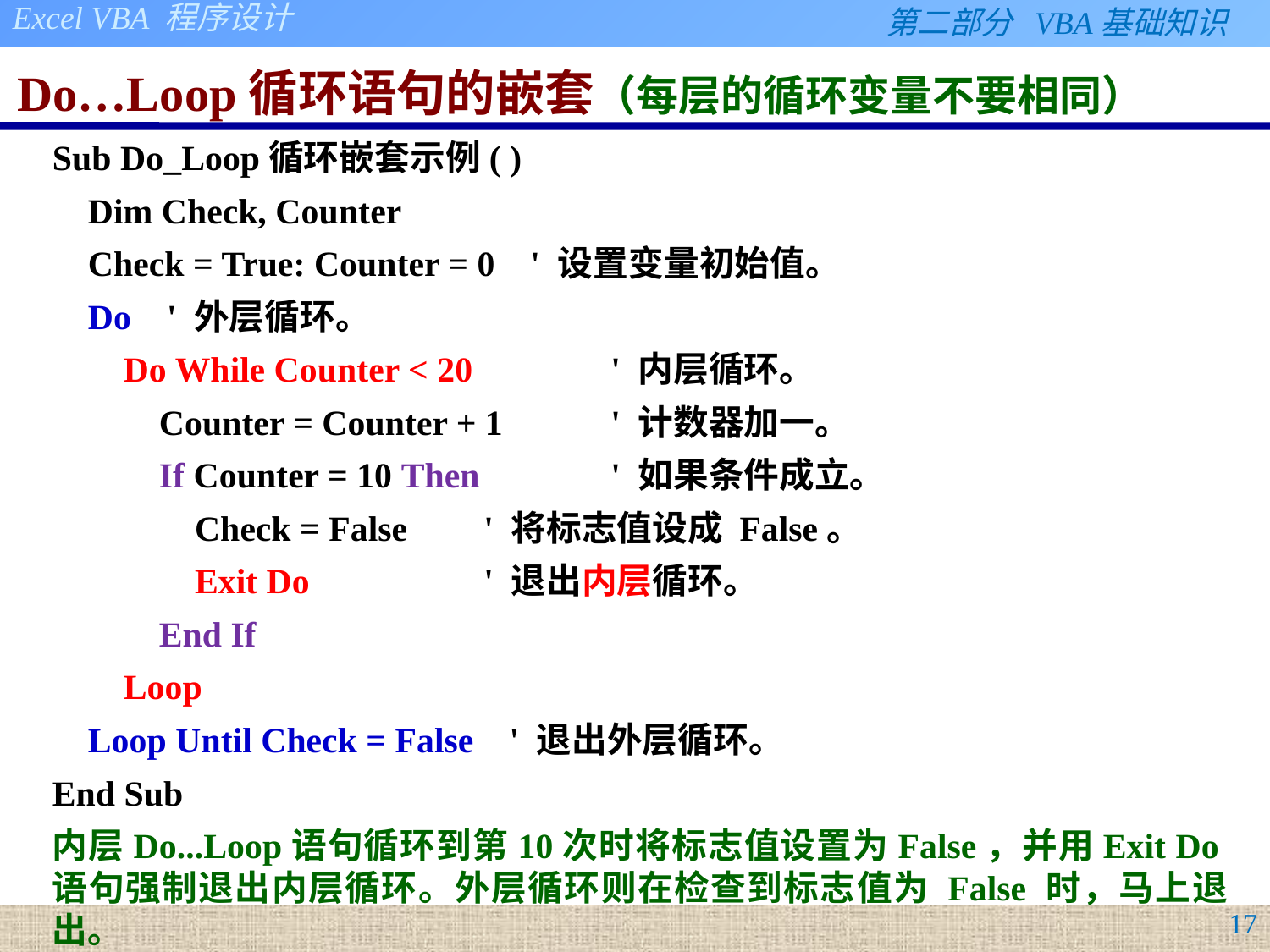

# Do…Loop循环语句的嵌套（每层的循环变量不要相同）
Sub Do_Loop循环嵌套示例( )
    Dim Check, Counter
    Check = True: Counter = 0    ' 设置变量初始值。
    Do    ' 外层循环。
        Do While Counter < 20    	' 内层循环。
            Counter = Counter + 1    	' 计数器加一。
            If Counter = 10 Then    	' 如果条件成立。
                Check = False    	' 将标志值设成 False。
                Exit Do    		' 退出内层循环。
            End If
        Loop
    Loop Until Check = False    ' 退出外层循环。
End Sub
内层Do...Loop语句循环到第10次时将标志值设置为False，并用Exit Do语句强制退出内层循环。外层循环则在检查到标志值为 False 时，马上退出。